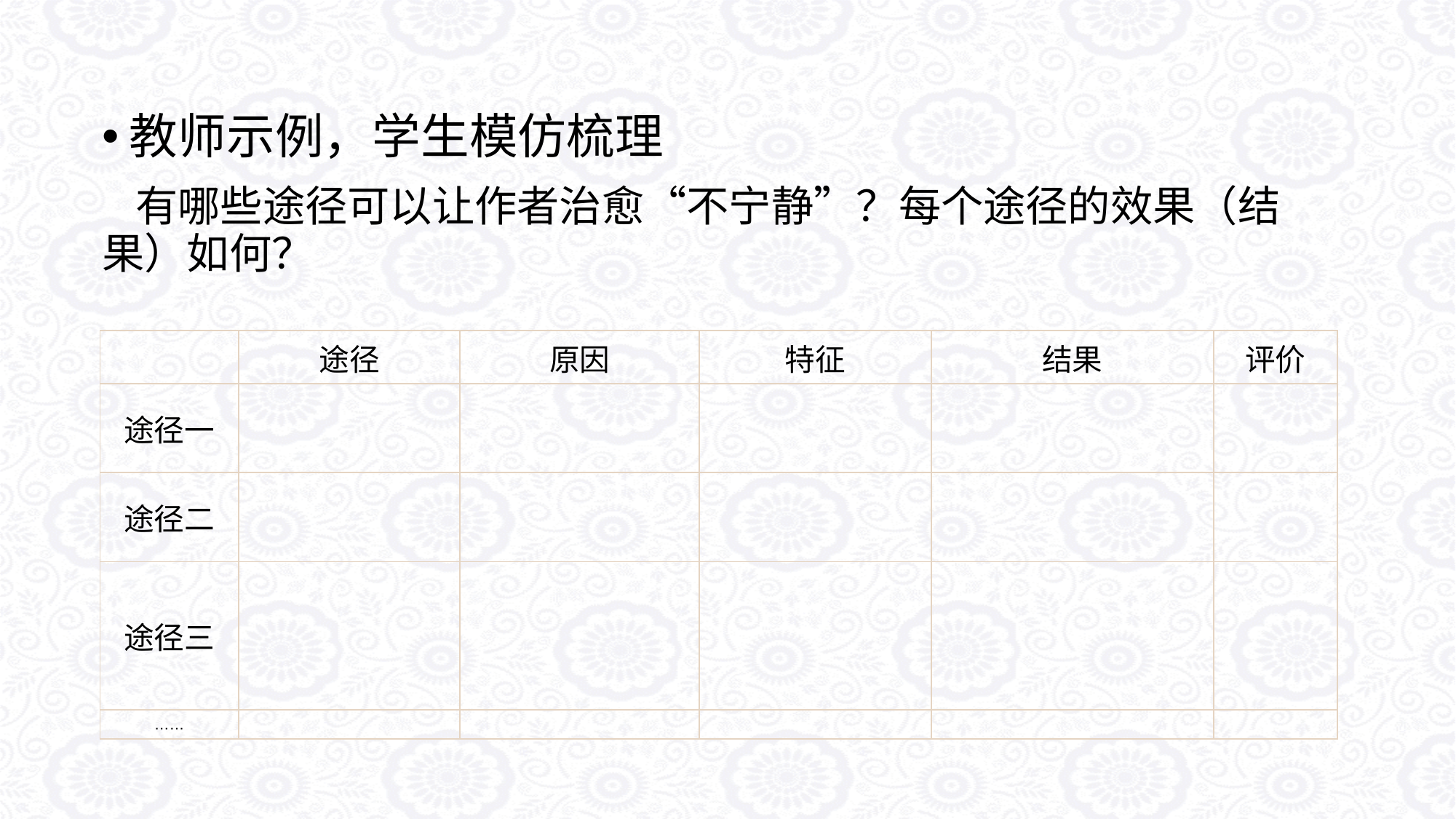

教师示例，学生模仿梳理
  有哪些途径可以让作者治愈“不宁静”？每个途径的效果（结果）如何？

|  | 途径 | 原因 | 特征 | 结果 | 评价 |
| --- | --- | --- | --- | --- | --- |
| 途径一 |  |  |  |  |  |
| 途径二 |  |  |  |  |  |
| 途径三 |  |  |  |  |  |
| …… |  |  |  |  |  |